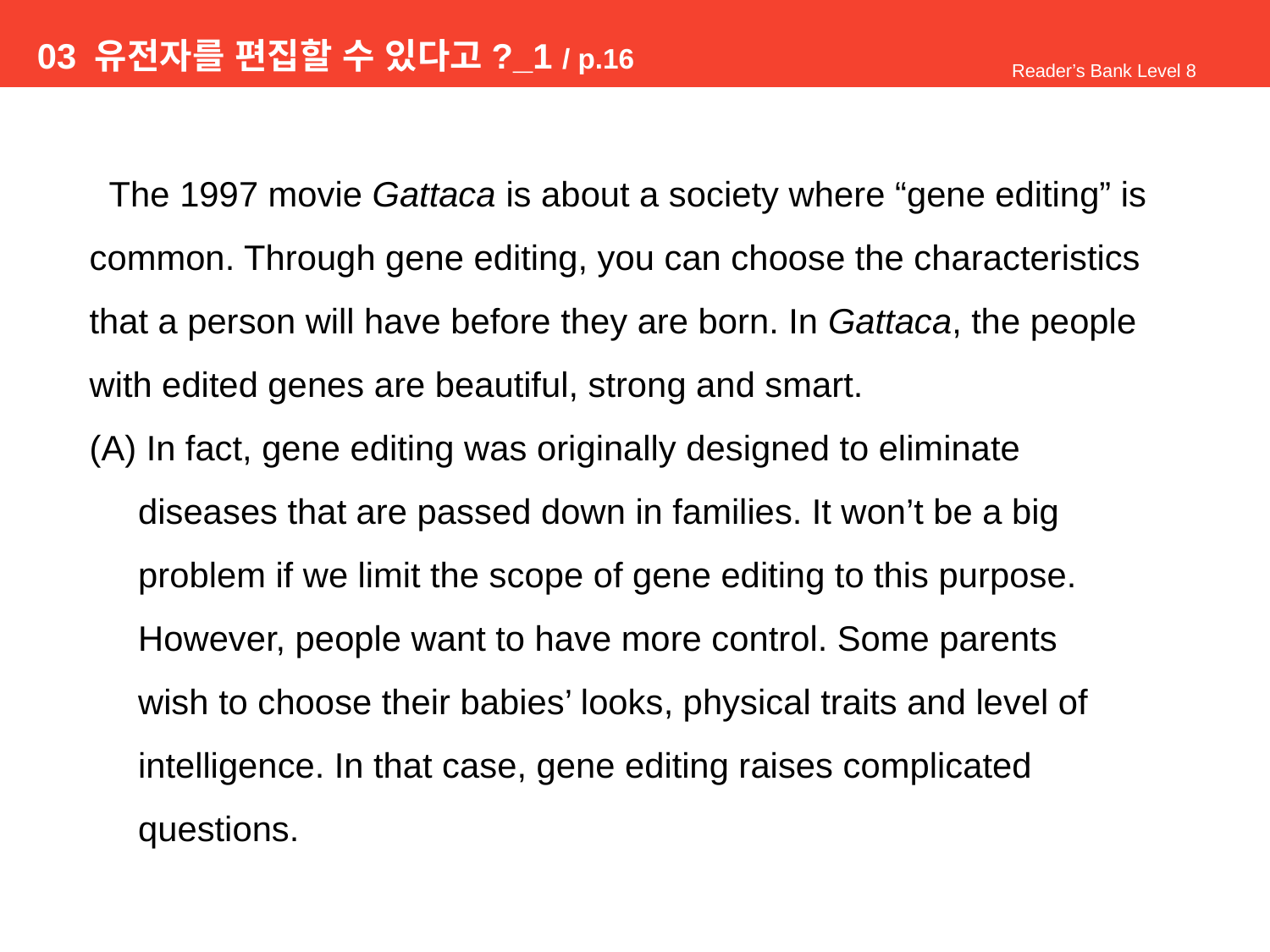

# 03 유전자를 편집할 수 있다고?_1 / p.16
Reader’s Bank Level 8
  The 1997 movie Gattaca is about a society where “gene editing” is
common. Through gene editing, you can choose the characteristics
that a person will have before they are born. In Gattaca, the people
with edited genes are beautiful, strong and smart.
(A) In fact, gene editing was originally designed to eliminate
     diseases that are passed down in families. It won’t be a big
     problem if we limit the scope of gene editing to this purpose.
     However, people want to have more control. Some parents
     wish to choose their babies’ looks, physical traits and level of
     intelligence. In that case, gene editing raises complicated
     questions.